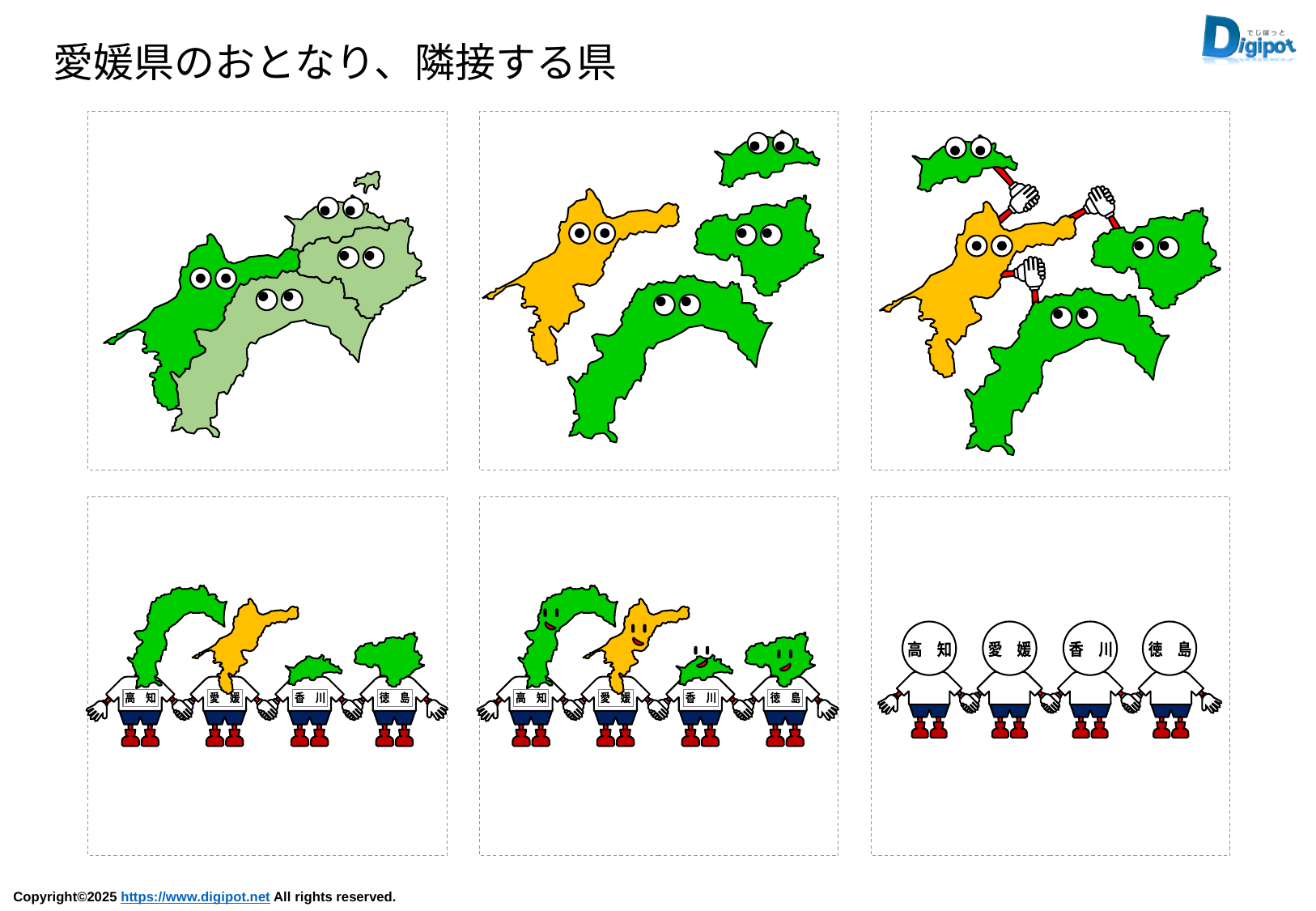

愛媛県のおとなり、隣接する県

高　知

愛　媛

徳　島

香　川

高　知

愛　媛

徳　島

香　川

高　知

愛　媛

香　川

徳　島